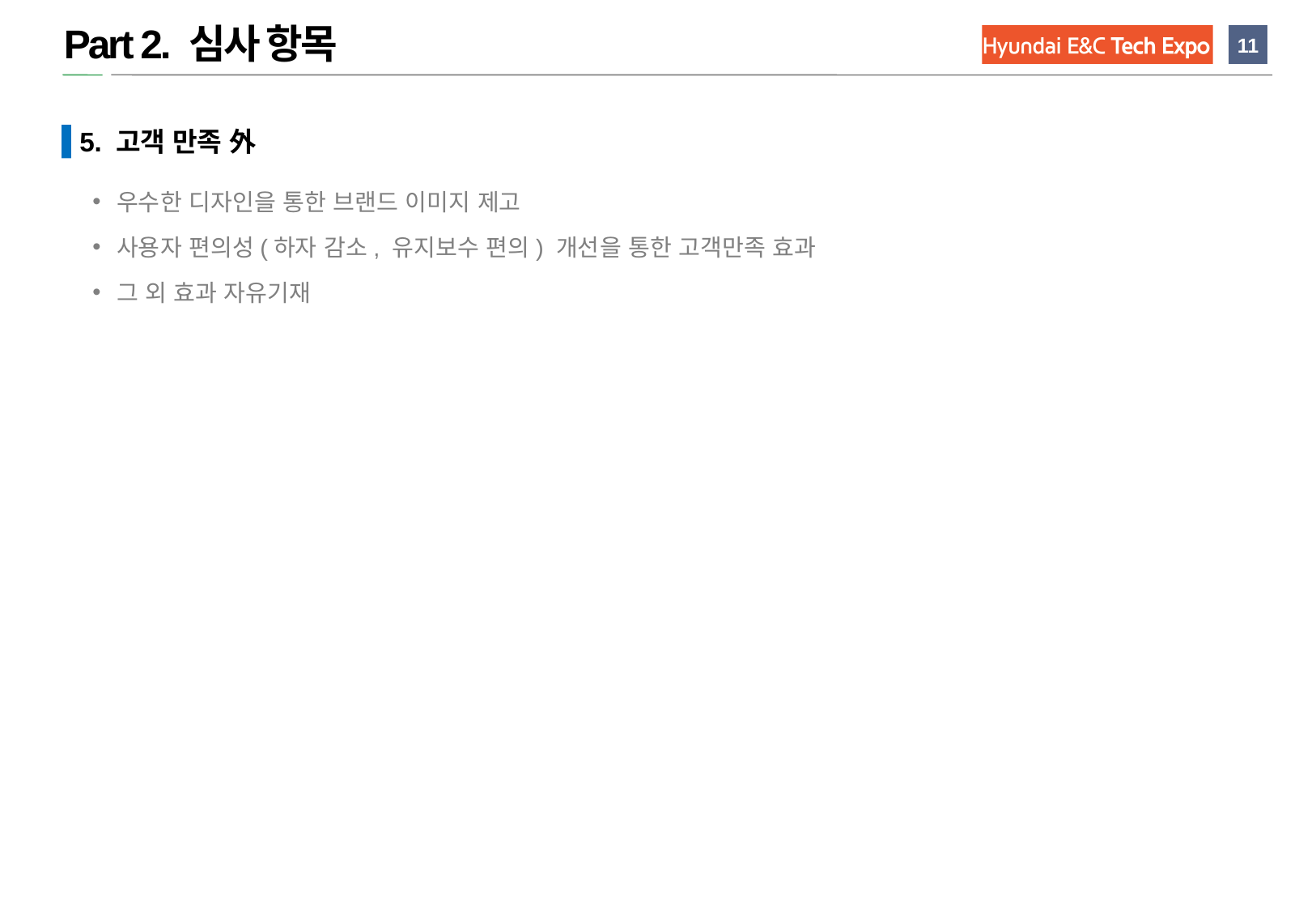

Part 2. 심사 항목
   5. 고객 만족 外

우수한 디자인을 통한 브랜드 이미지 제고
사용자 편의성(하자 감소, 유지보수 편의) 개선을 통한 고객만족 효과
그 외 효과 자유기재